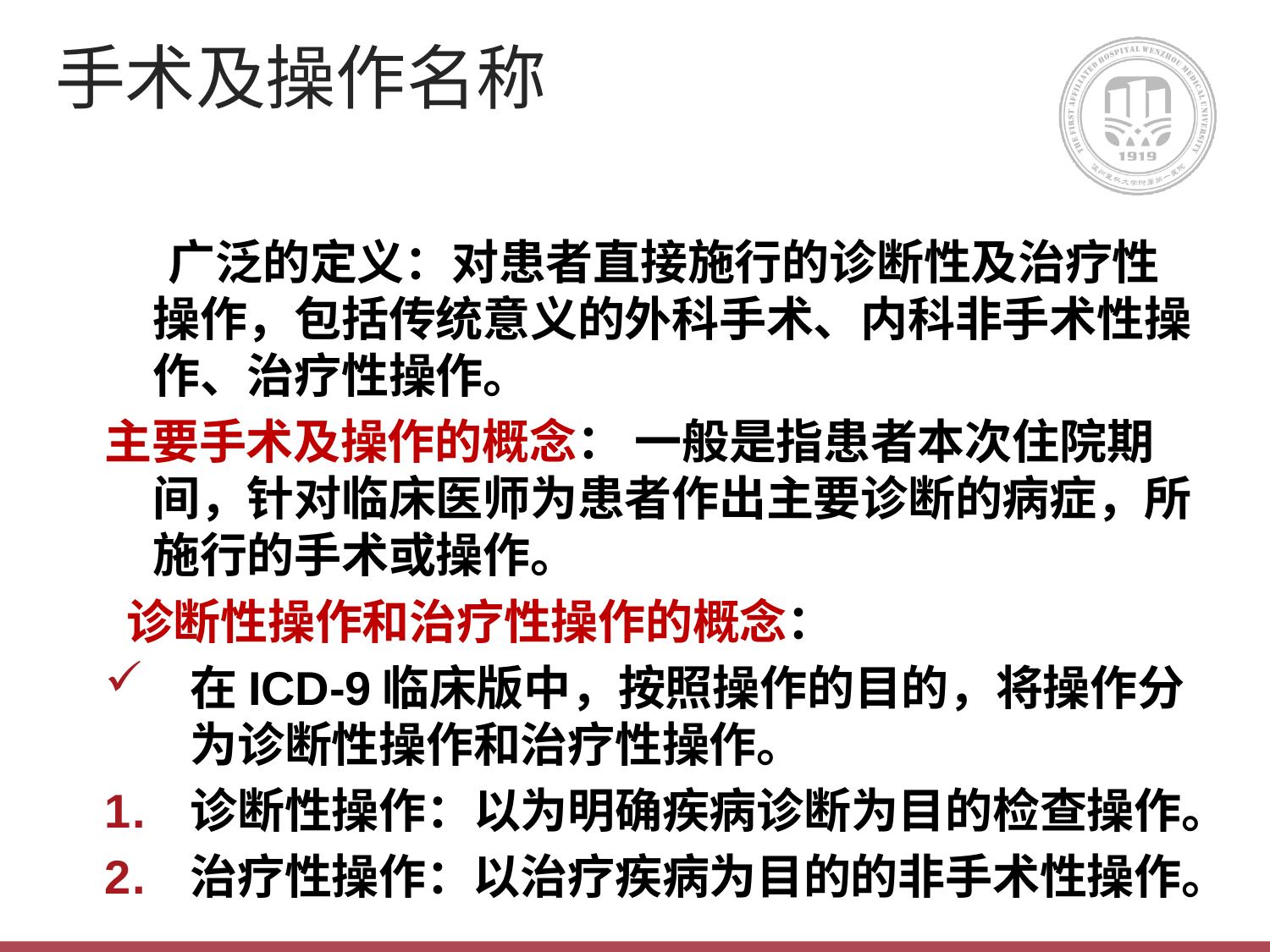

# 手术及操作名称
     广泛的定义：对患者直接施行的诊断性及治疗性操作，包括传统意义的外科手术、内科非手术性操作、治疗性操作。
主要手术及操作的概念： 一般是指患者本次住院期间，针对临床医师为患者作出主要诊断的病症，所施行的手术或操作。
 诊断性操作和治疗性操作的概念：
在ICD-9临床版中，按照操作的目的，将操作分为诊断性操作和治疗性操作。
诊断性操作：以为明确疾病诊断为目的检查操作。
治疗性操作：以治疗疾病为目的的非手术性操作。